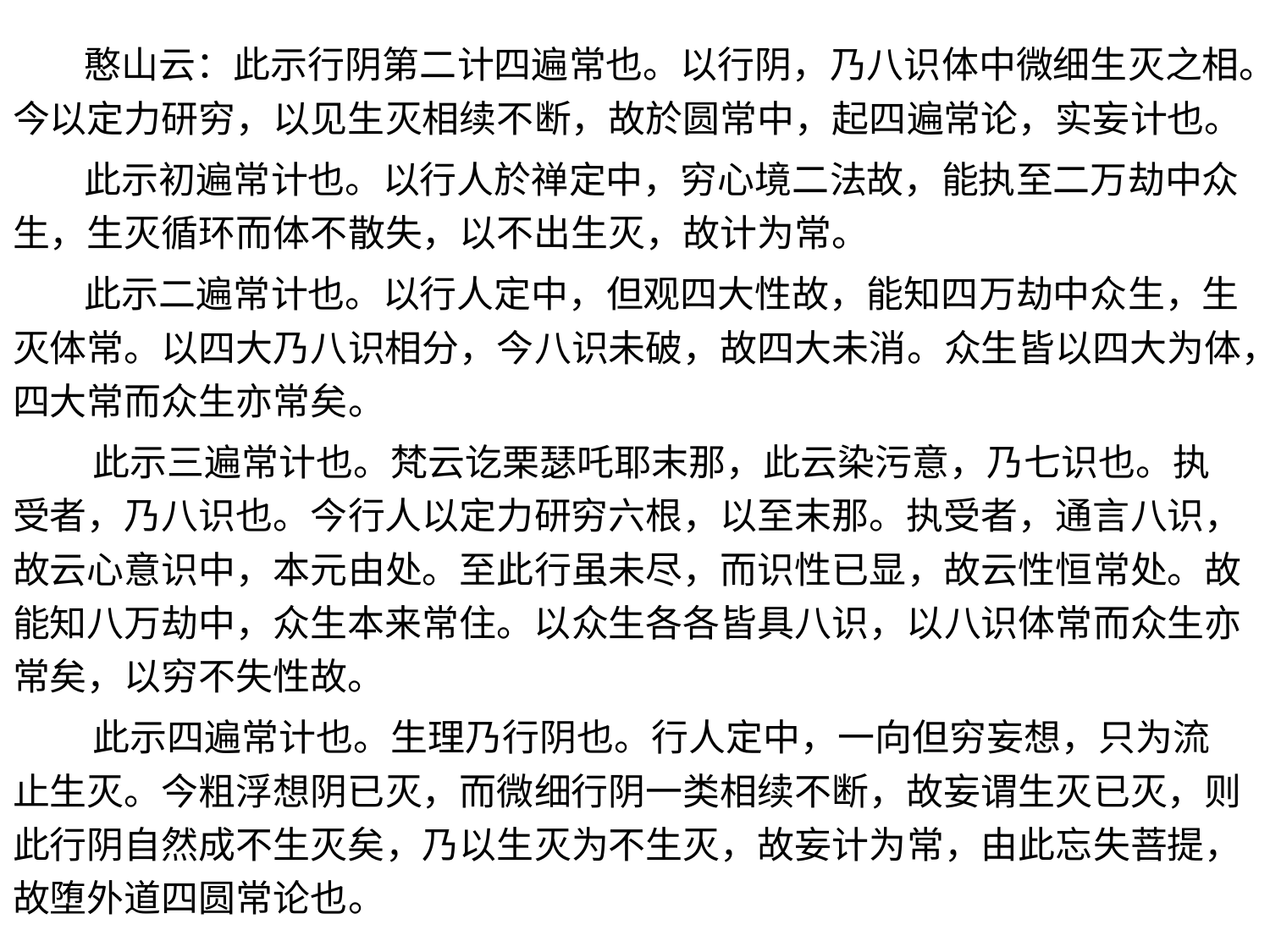

憨山云：此示行阴第二计四遍常也。以行阴，乃八识体中微细生灭之相。今以定力研穷，以见生灭相续不断，故於圆常中，起四遍常论，实妄计也。
        此示初遍常计也。以行人於禅定中，穷心境二法故，能执至二万劫中众生，生灭循环而体不散失，以不出生灭，故计为常。
        此示二遍常计也。以行人定中，但观四大性故，能知四万劫中众生，生灭体常。以四大乃八识相分，今八识未破，故四大未消。众生皆以四大为体，四大常而众生亦常矣。
         此示三遍常计也。梵云讫栗瑟吒耶末那，此云染污意，乃七识也。执受者，乃八识也。今行人以定力研穷六根，以至末那。执受者，通言八识，故云心意识中，本元由处。至此行虽未尽，而识性已显，故云性恒常处。故能知八万劫中，众生本来常住。以众生各各皆具八识，以八识体常而众生亦常矣，以穷不失性故。
         此示四遍常计也。生理乃行阴也。行人定中，一向但穷妄想，只为流止生灭。今粗浮想阴已灭，而微细行阴一类相续不断，故妄谓生灭已灭，则此行阴自然成不生灭矣，乃以生灭为不生灭，故妄计为常，由此忘失菩提，故堕外道四圆常论也。